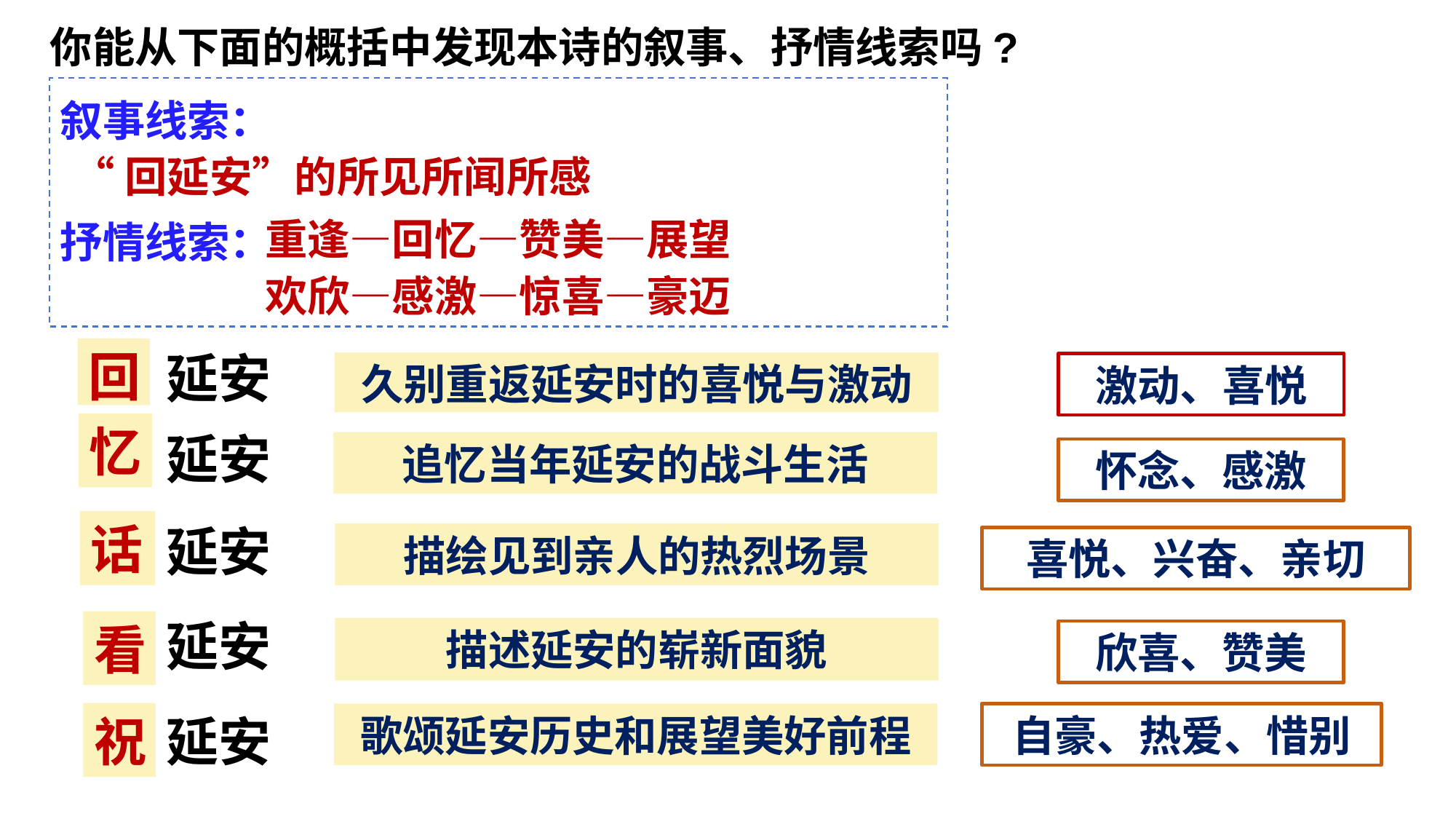

你能从下面的概括中发现本诗的叙事、抒情线索吗?
叙事线索：

抒情线索：

“回延安”的所见所闻所感
重逢—回忆—赞美—展望
欢欣—感激—惊喜—豪迈
回
延安
久别重返延安时的喜悦与激动
激动、喜悦
忆
延安
追忆当年延安的战斗生活
怀念、感激
话
延安
描绘见到亲人的热烈场景
喜悦、兴奋、亲切
延安
看
描述延安的崭新面貌
欣喜、赞美
祝
自豪、热爱、惜别
歌颂延安历史和展望美好前程
延安